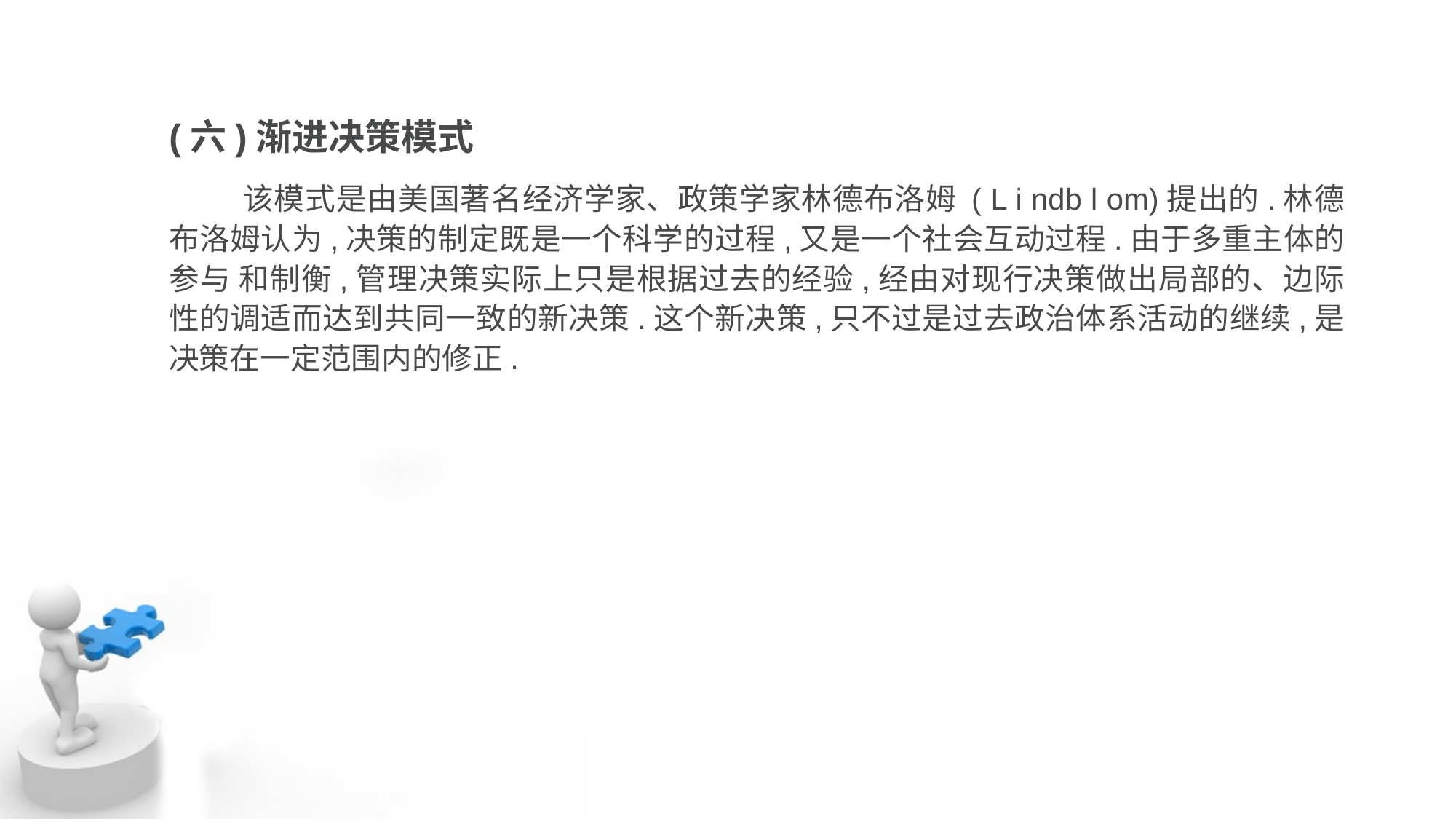

(六)渐进决策模式
         该模式是由美国著名经济学家、政策学家林德布洛姆 ( L i ndb l om)提出的.林德布洛姆认为,决策的制定既是一个科学的过程,又是一个社会互动过程.由于多重主体的参与 和制衡,管理决策实际上只是根据过去的经验,经由对现行决策做出局部的、边际性的调适而达到共同一致的新决策.这个新决策,只不过是过去政治体系活动的继续,是决策在一定范围内的修正.